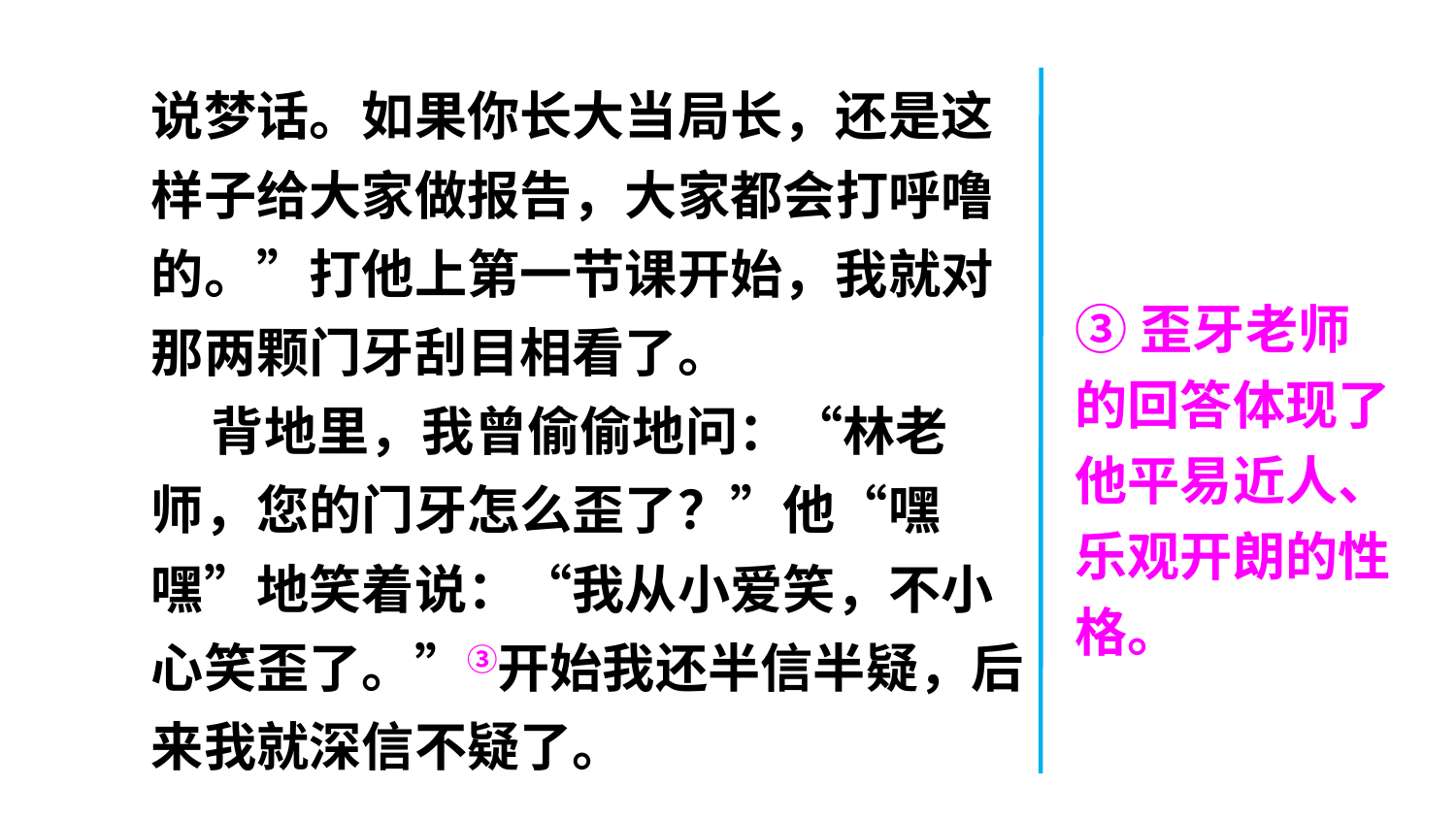

说梦话。如果你长大当局长，还是这样子给大家做报告，大家都会打呼噜的。”打他上第一节课开始，我就对那两颗门牙刮目相看了。
    背地里，我曾偷偷地问：“林老师，您的门牙怎么歪了？”他“嘿嘿”地笑着说：“我从小爱笑，不小心笑歪了。”③开始我还半信半疑，后来我就深信不疑了。
③歪牙老师的回答体现了他平易近人、乐观开朗的性格。